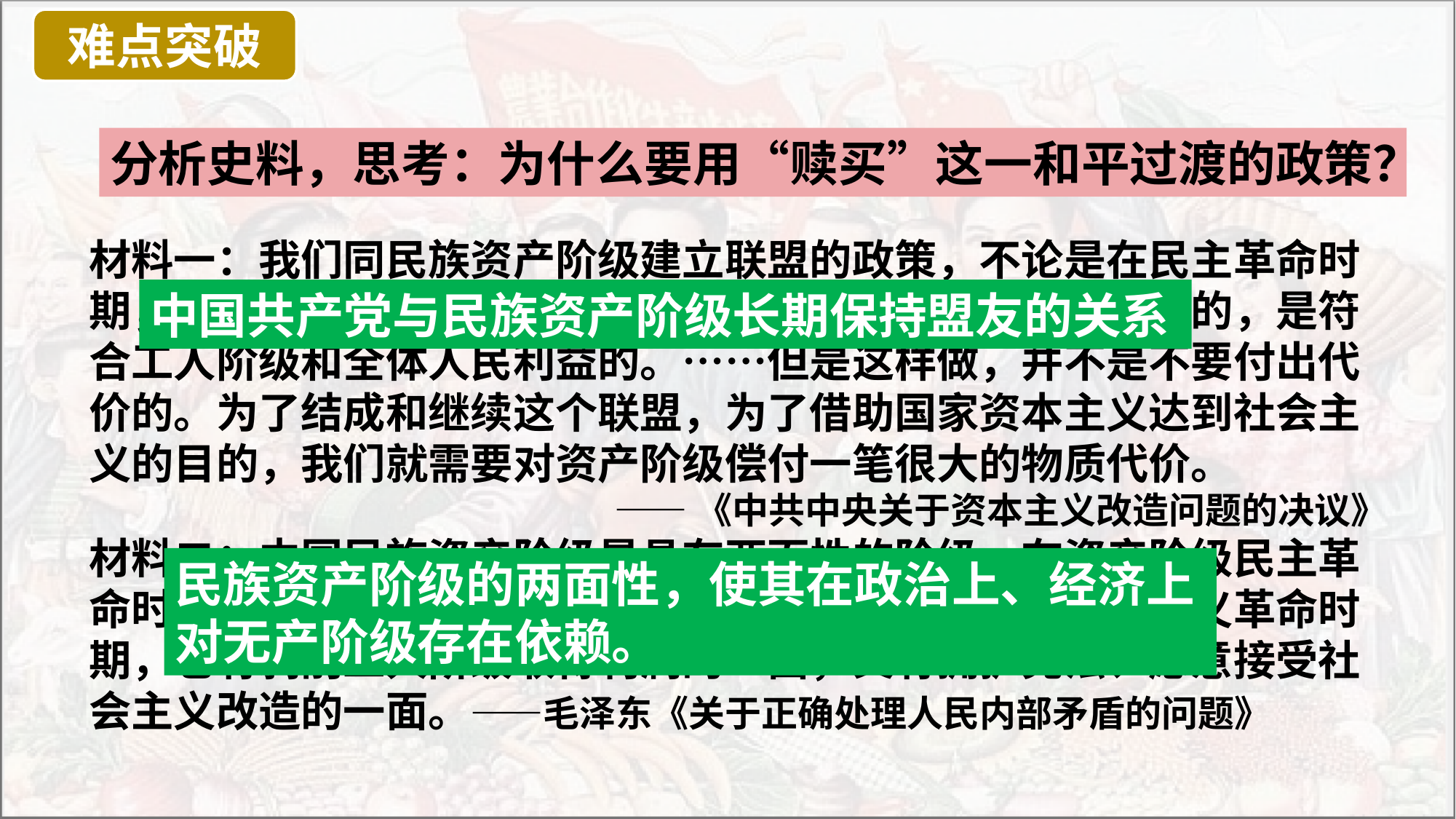

难点突破
分析史料，思考：为什么要用“赎买”这一和平过渡的政策？
材料一：我们同民族资产阶级建立联盟的政策，不论是在民主革命时期，或者是在中华人民共和国成立以后，都是必要的，正确的，是符合工人阶级和全体人民利益的。……但是这样做，并不是不要付出代价的。为了结成和继续这个联盟，为了借助国家资本主义达到社会主义的目的，我们就需要对资产阶级偿付一笔很大的物质代价。
——《中共中央关于资本主义改造问题的决议》
材料二：中国民族资产阶级是具有两面性的阶级，在资产阶级民主革命时期，它有革命性的一面，又有妥协性的一面。在社会主义革命时期，它有剥削工人阶级取得利润的一面，又有拥护宪法、愿意接受社会主义改造的一面。——毛泽东《关于正确处理人民内部矛盾的问题》
中国共产党与民族资产阶级长期保持盟友的关系
民族资产阶级的两面性，使其在政治上、经济上对无产阶级存在依赖。